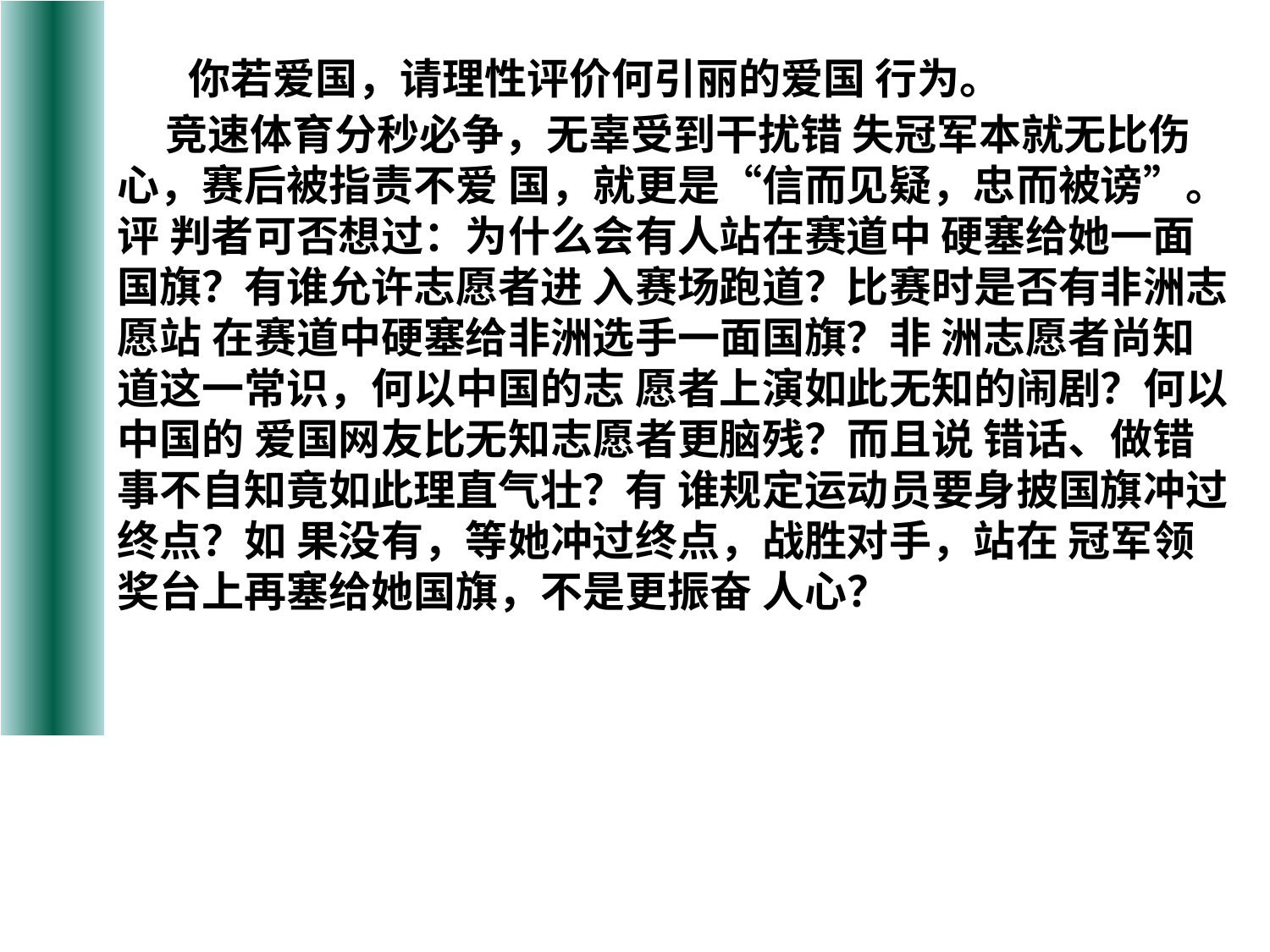

你若爱国，请理性评价何引丽的爱国 行为。
    竞速体育分秒必争，无辜受到干扰错 失冠军本就无比伤心，赛后被指责不爱 国，就更是“信而见疑，忠而被谤”。评 判者可否想过：为什么会有人站在赛道中 硬塞给她一面国旗？有谁允许志愿者进 入赛场跑道？比赛时是否有非洲志愿站 在赛道中硬塞给非洲选手一面国旗？非 洲志愿者尚知道这一常识，何以中国的志 愿者上演如此无知的闹剧？何以中国的 爱国网友比无知志愿者更脑残？而且说 错话、做错事不自知竟如此理直气壮？有 谁规定运动员要身披国旗冲过终点？如 果没有，等她冲过终点，战胜对手，站在 冠军领奖台上再塞给她国旗，不是更振奋 人心？